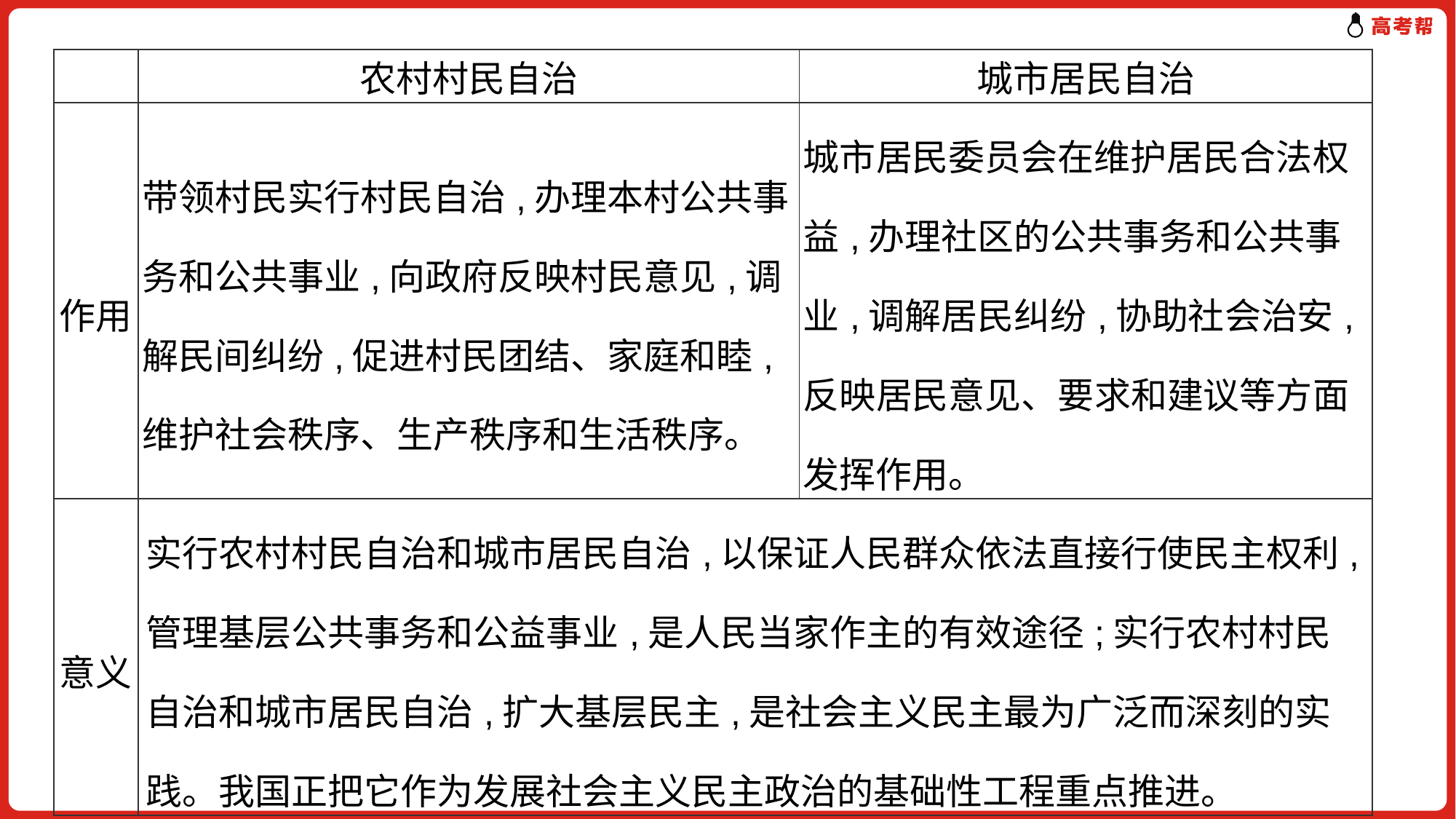

|  | 农村村民自治 | 城市居民自治 |
| --- | --- | --- |
| 作用 | 带领村民实行村民自治,办理本村公共事务和公共事业,向政府反映村民意见,调解民间纠纷,促进村民团结、家庭和睦,维护社会秩序、生产秩序和生活秩序。 | 城市居民委员会在维护居民合法权益,办理社区的公共事务和公共事业,调解居民纠纷,协助社会治安,反映居民意见、要求和建议等方面发挥作用。 |
| 意义 | 实行农村村民自治和城市居民自治,以保证人民群众依法直接行使民主权利,管理基层公共事务和公益事业,是人民当家作主的有效途径;实行农村村民自治和城市居民自治,扩大基层民主,是社会主义民主最为广泛而深刻的实践。我国正把它作为发展社会主义民主政治的基础性工程重点推进。 |  |